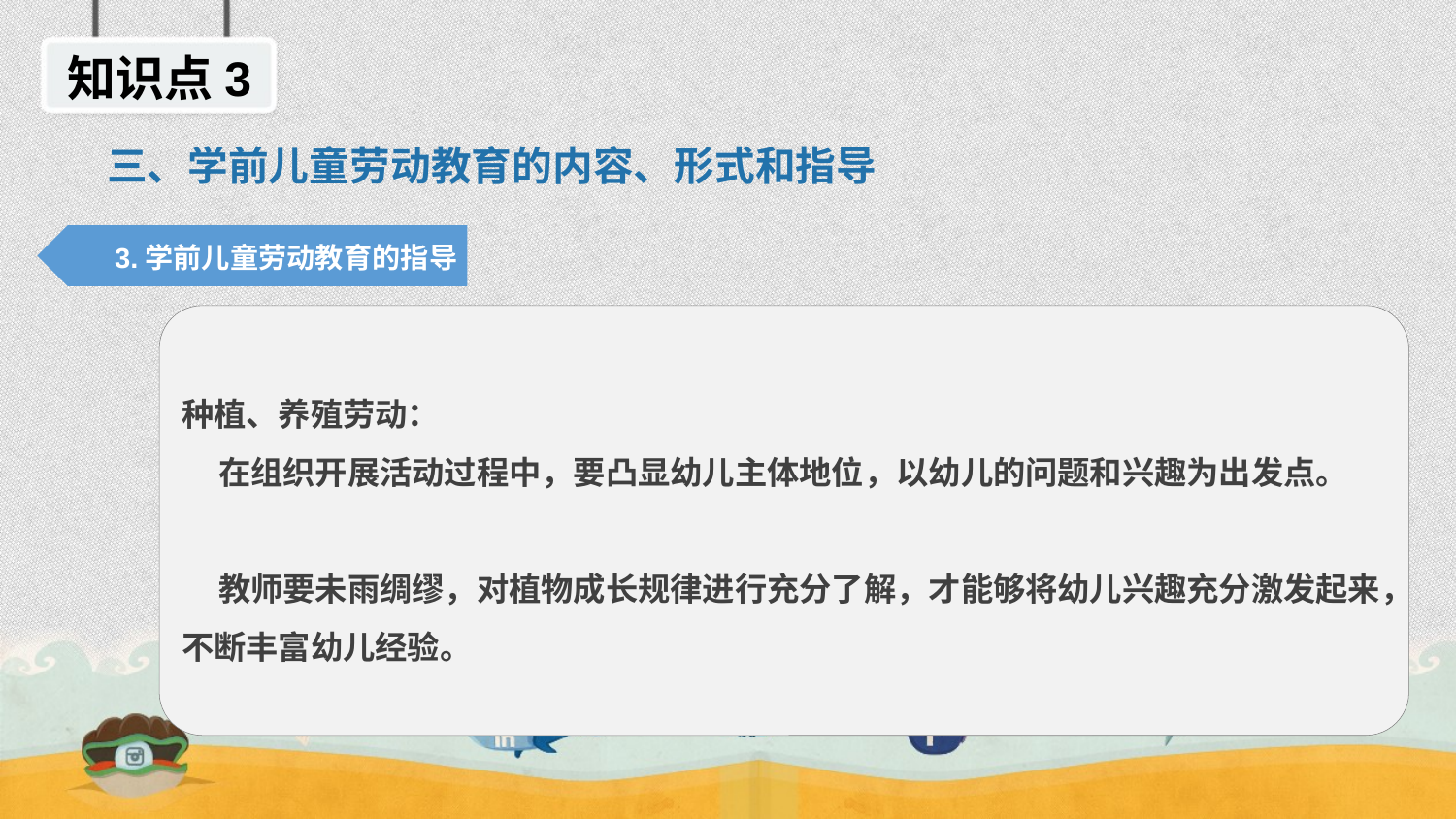

知识点3
三、学前儿童劳动教育的内容、形式和指导

3.学前儿童劳动教育的指导
种植、养殖劳动：
    在组织开展活动过程中，要凸显幼儿主体地位，以幼儿的问题和兴趣为出发点。
    教师要未雨绸缪，对植物成长规律进行充分了解，才能够将幼儿兴趣充分激发起来，不断丰富幼儿经验。